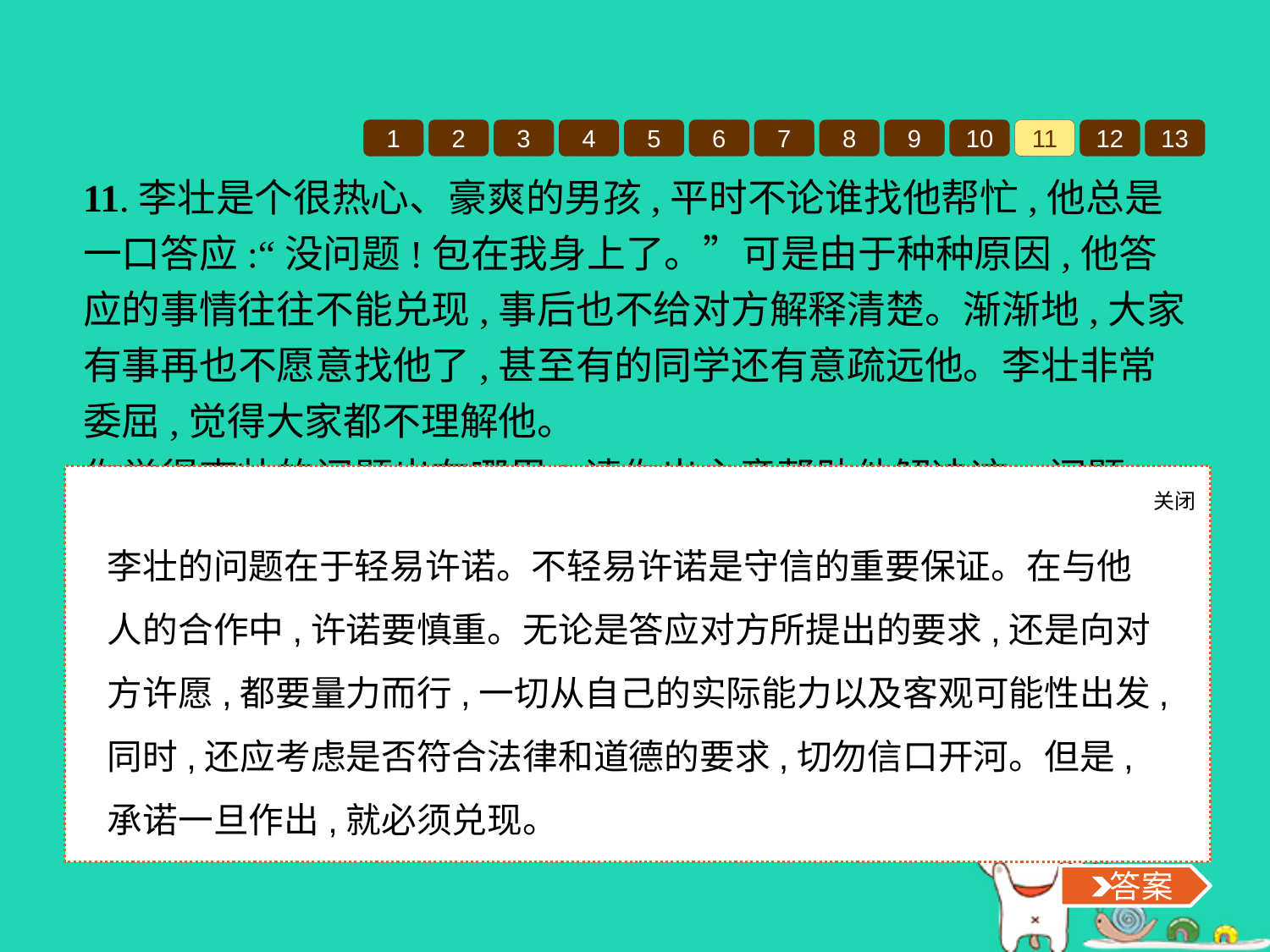

1
2
3
4
5
6
7
8
9
10
11
12
13
11.李壮是个很热心、豪爽的男孩,平时不论谁找他帮忙,他总是一口答应:“没问题!包在我身上了。”可是由于种种原因,他答应的事情往往不能兑现,事后也不给对方解释清楚。渐渐地,大家有事再也不愿意找他了,甚至有的同学还有意疏远他。李壮非常委屈,觉得大家都不理解他。
你觉得李壮的问题出在哪里?请你出主意帮助他解决这一问题。

关闭
  答案

李壮的问题在于轻易许诺。不轻易许诺是守信的重要保证。在与他人的合作中,许诺要慎重。无论是答应对方所提出的要求,还是向对方许愿,都要量力而行,一切从自己的实际能力以及客观可能性出发,同时,还应考虑是否符合法律和道德的要求,切勿信口开河。但是,承诺一旦作出,就必须兑现。
  答案